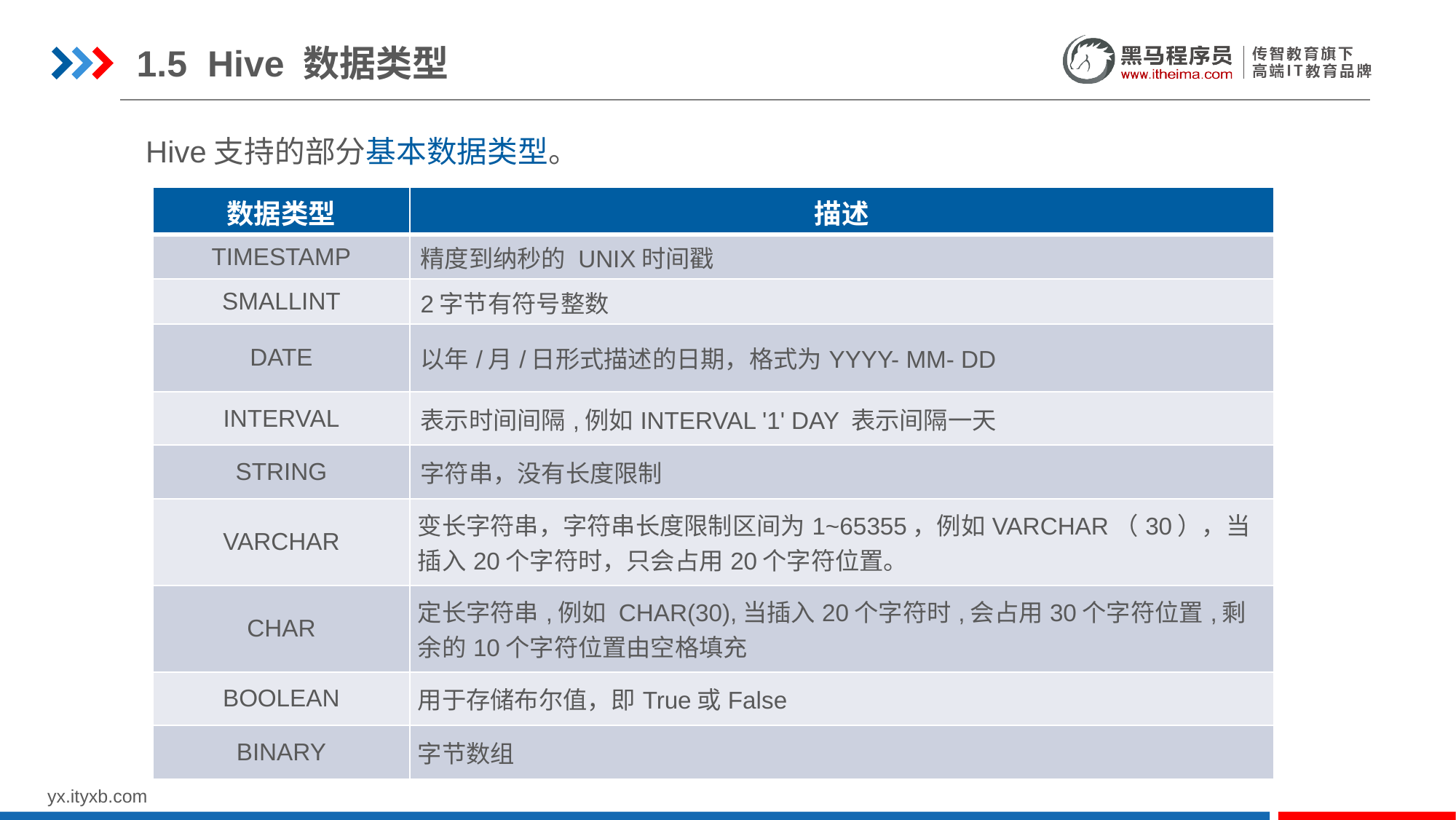

1.5  Hive 数据类型
Hive支持的部分基本数据类型。
| 数据类型 | 描述 |
| --- | --- |
| TIMESTAMP | 精度到纳秒的 UNIX时间戳 |
| SMALLINT | 2字节有符号整数 |
| DATE | 以年/月/日形式描述的日期，格式为YYYY- MM- DD |
| INTERVAL | 表示时间间隔,例如INTERVAL '1' DAY 表示间隔一天 |
| STRING | 字符串，没有长度限制 |
| VARCHAR | 变长字符串，字符串长度限制区间为1~65355，例如VARCHAR（30），当插入20个字符时，只会占用20个字符位置。 |
| CHAR | 定长字符串,例如 CHAR(30),当插入20个字符时,会占用30个字符位置,剩 余的10个字符位置由空格填充 |
| BOOLEAN | 用于存储布尔值，即True或False |
| BINARY | 字节数组 |
什么是Hive